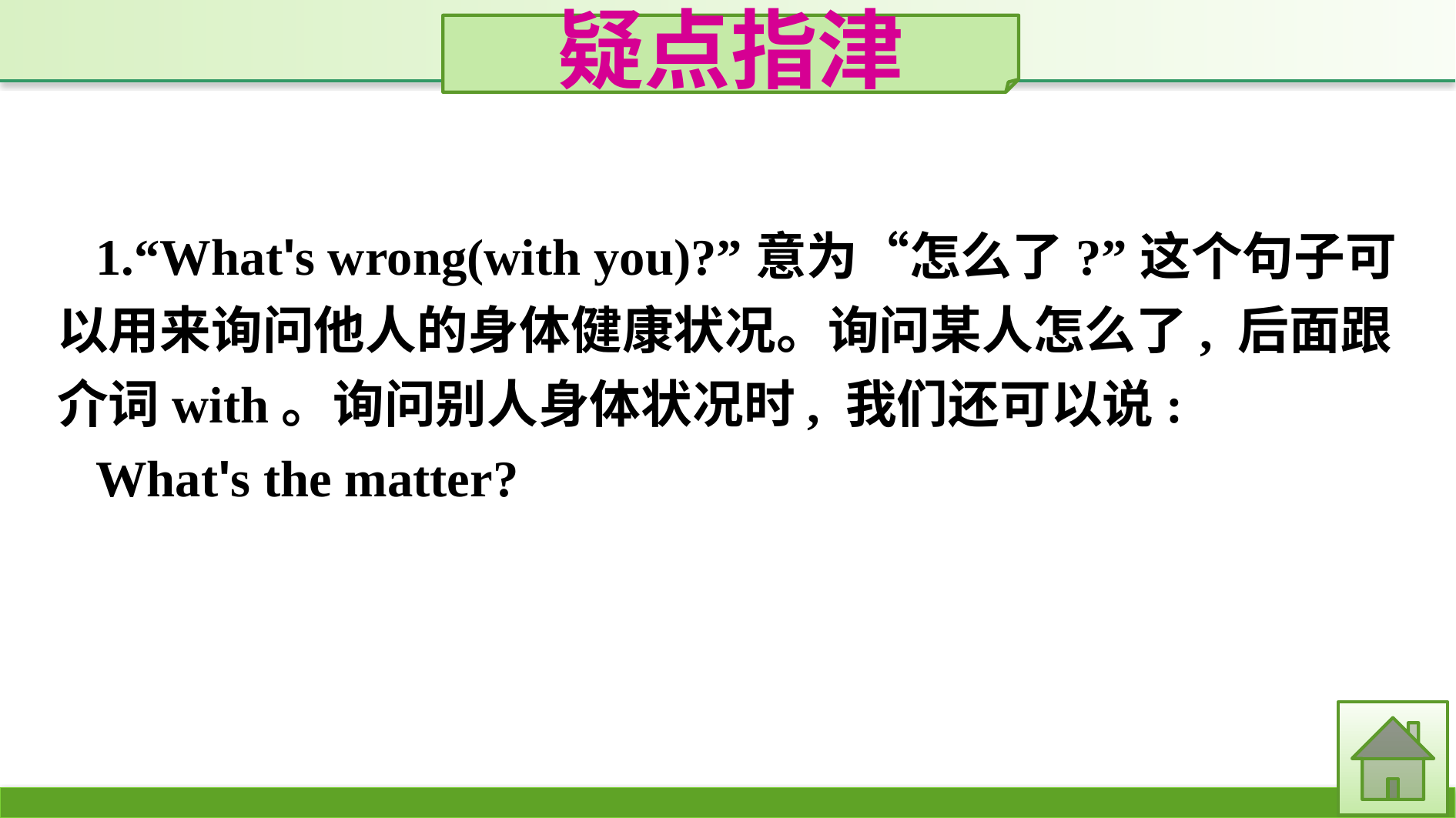

疑点指津
1.“What's wrong(with you)?”意为“怎么了?”这个句子可以用来询问他人的身体健康状况。询问某人怎么了, 后面跟介词with。询问别人身体状况时, 我们还可以说:
What's the matter?